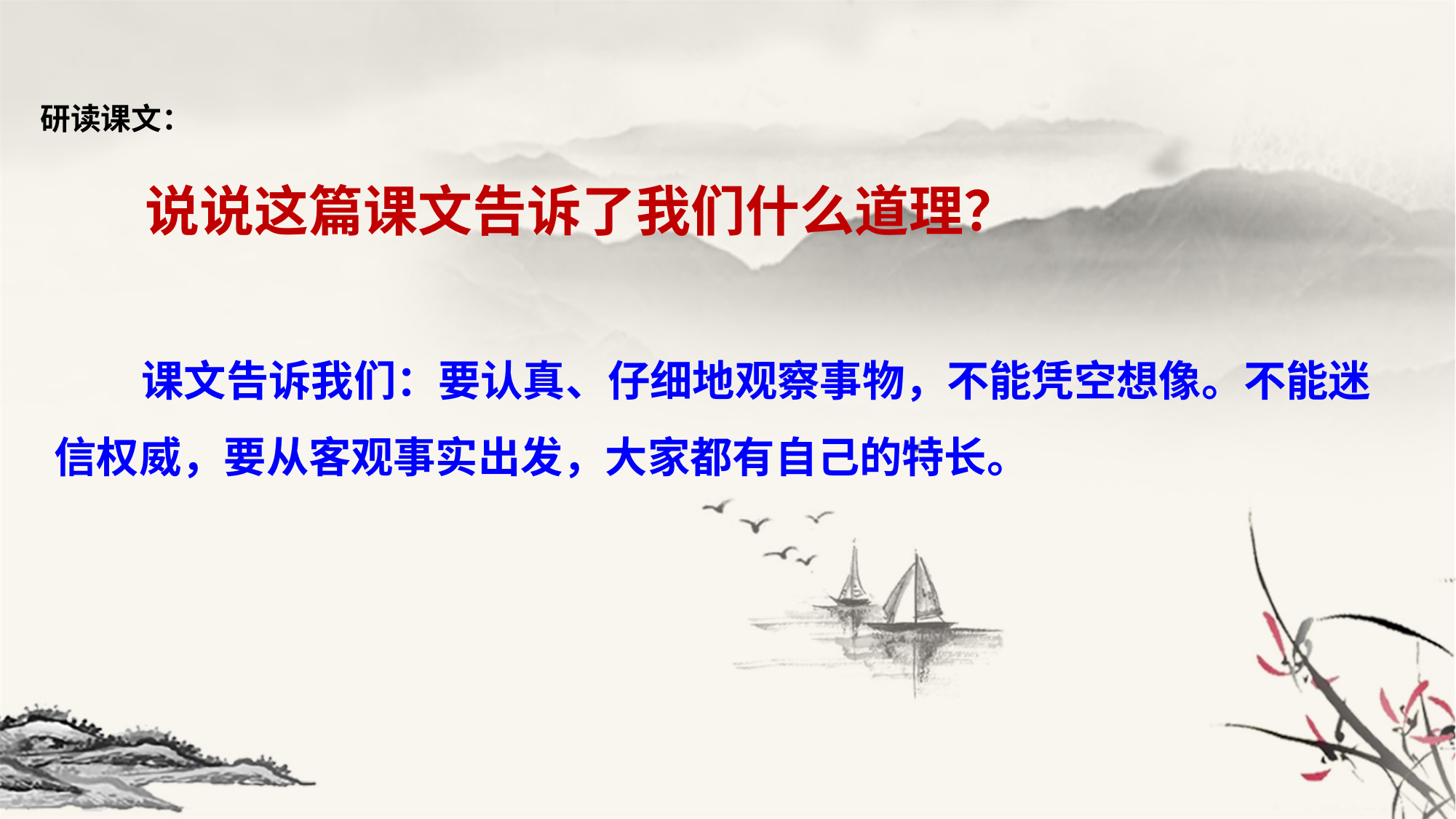

研读课文：
说说这篇课文告诉了我们什么道理？

        课文告诉我们：要认真、仔细地观察事物，不能凭空想像。不能迷信权威，要从客观事实出发，大家都有自己的特长。